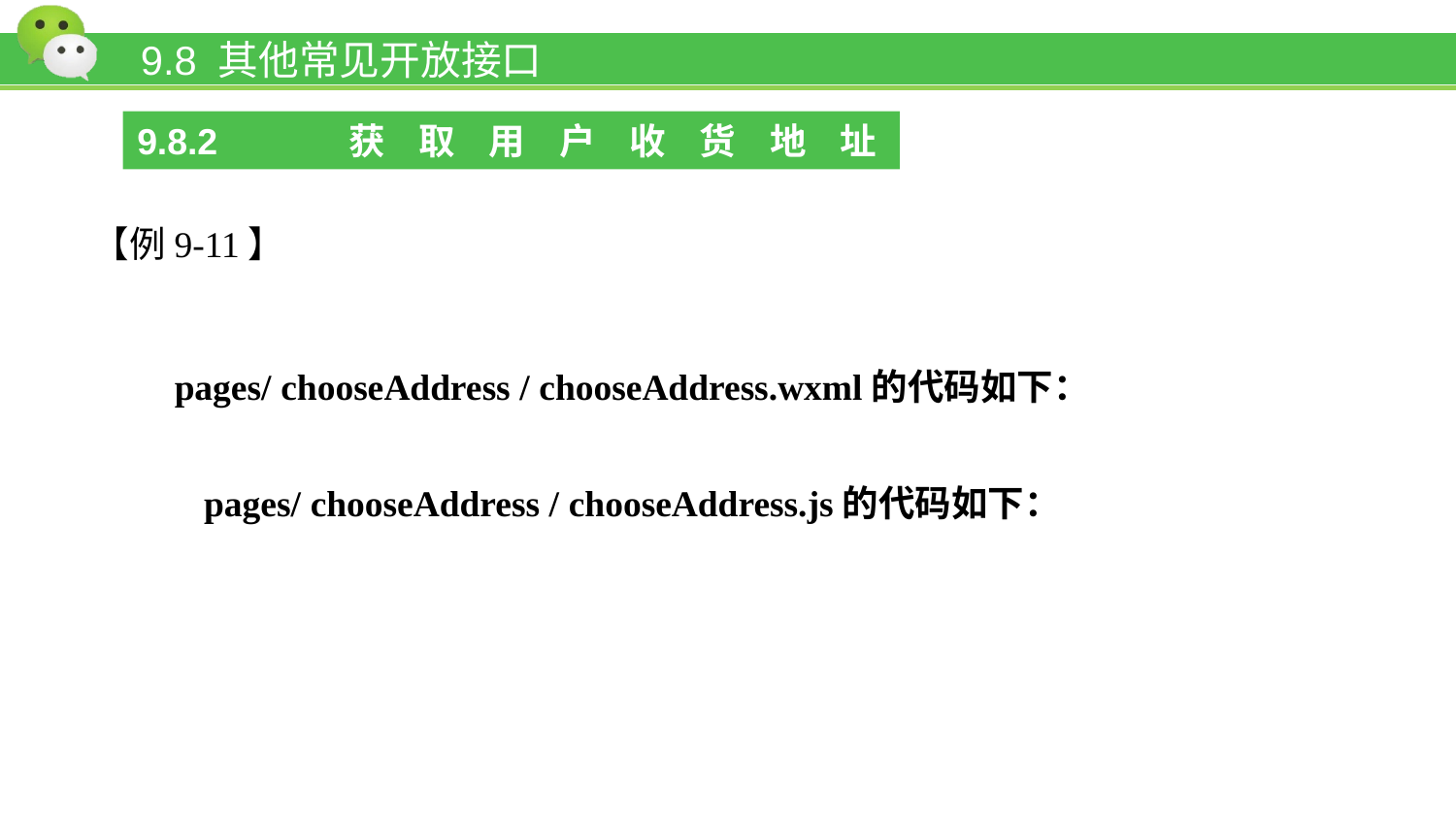

# 9.8 其他常见开放接口
9.8.2  获取用户收货地址wx.chooseAddress()
【例9-11】
pages/ chooseAddress / chooseAddress.wxml的代码如下：
pages/ chooseAddress / chooseAddress.js的代码如下：